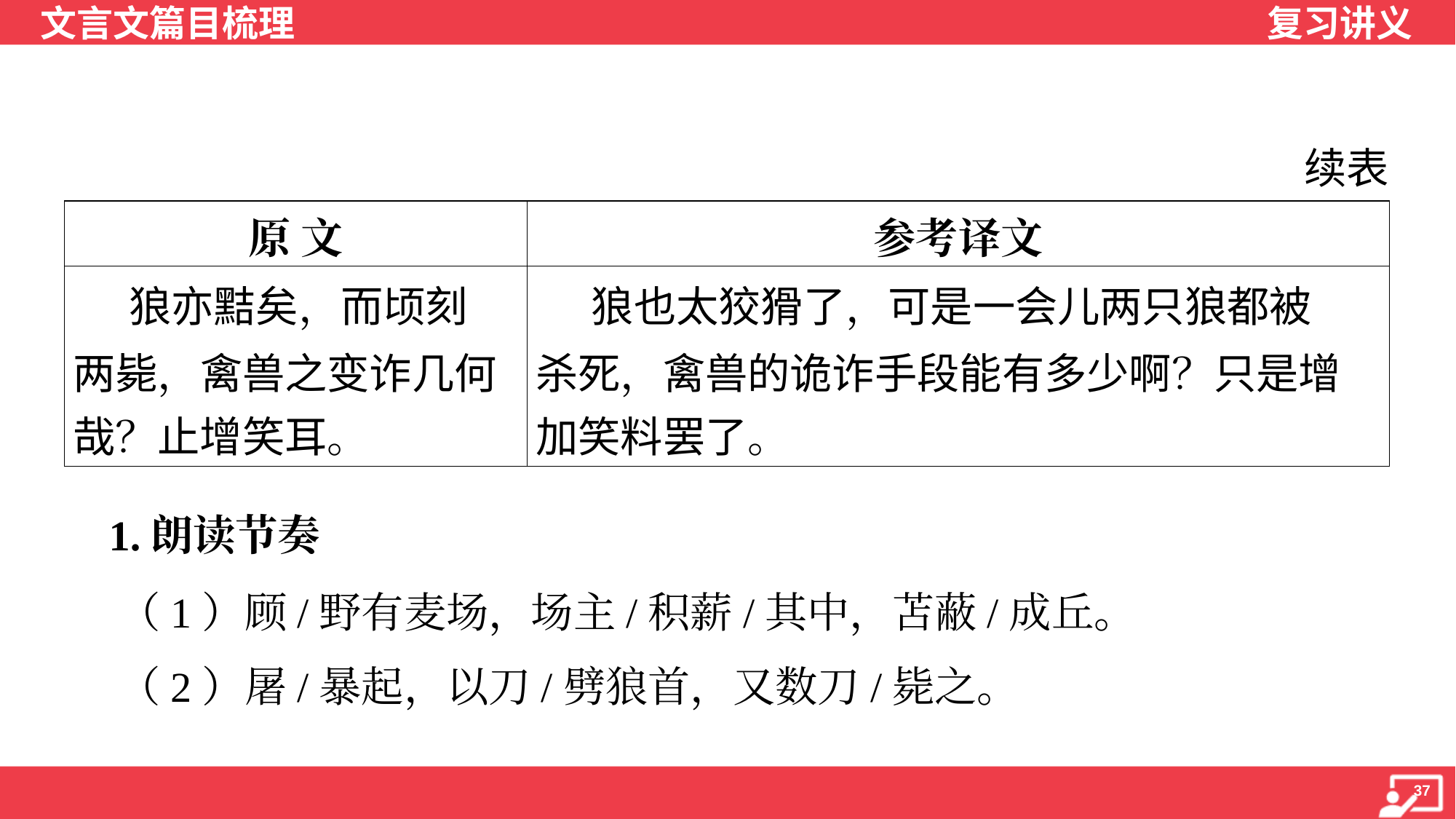

续表
| 原 文 | 参考译文 |
| --- | --- |
| 狼亦黠矣，而顷刻 两毙，禽兽之变诈几何 哉？止增笑耳。 | 狼也太狡猾了，可是一会儿两只狼都被 杀死，禽兽的诡诈手段能有多少啊？只是增 加笑料罢了。 |
    1.朗读节奏
    （1）顾/野有麦场，场主/积薪/其中，苫蔽/成丘。
    （2）屠/暴起，以刀/劈狼首，又数刀/毙之。